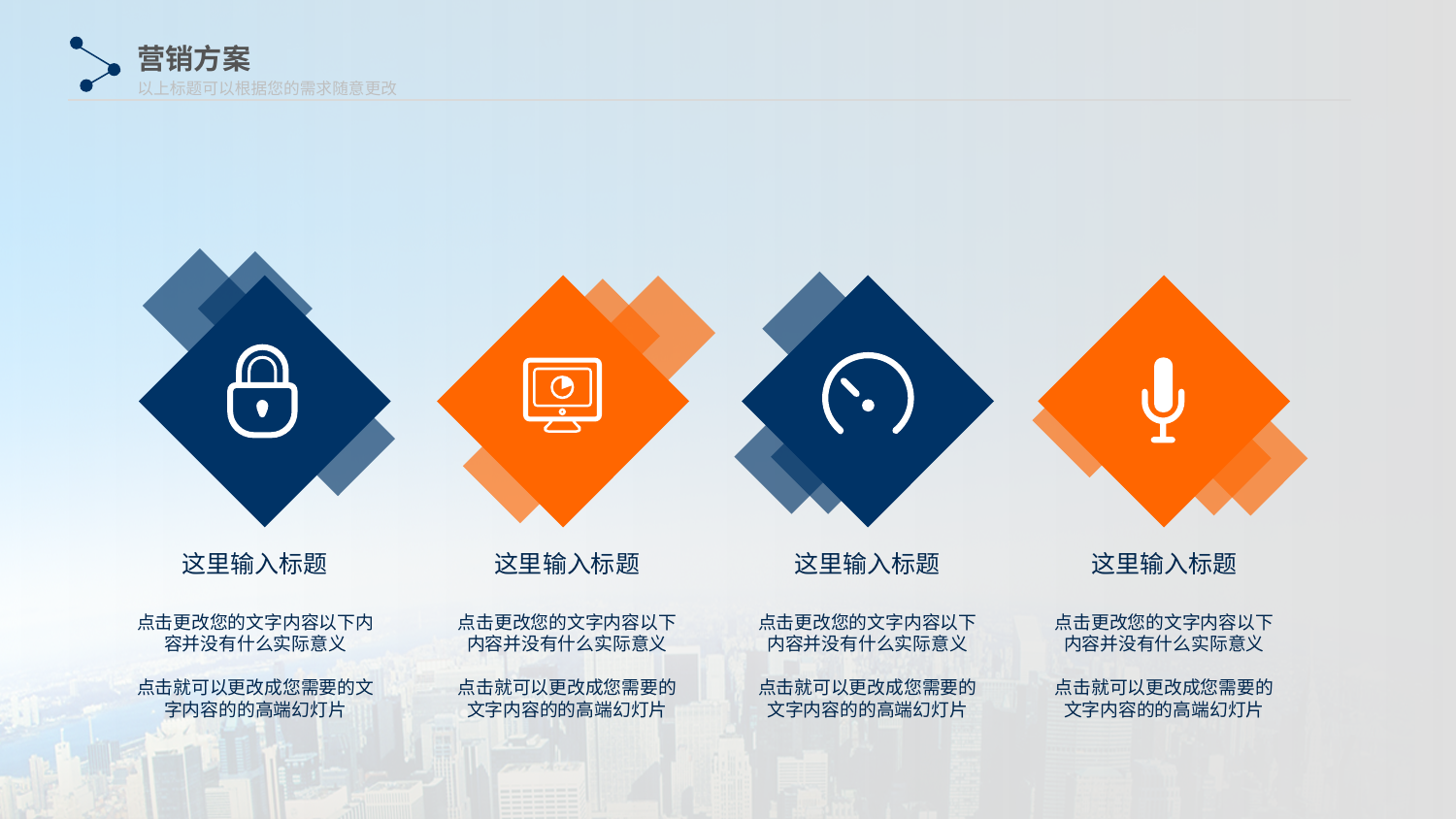

营销方案
以上标题可以根据您的需求随意更改

这里输入标题
这里输入标题
这里输入标题
这里输入标题

点击更改您的文字内容以下内容并没有什么实际意义

点击就可以更改成您需要的文字内容的的高端幻灯片

点击更改您的文字内容以下内容并没有什么实际意义

点击就可以更改成您需要的文字内容的的高端幻灯片

点击更改您的文字内容以下内容并没有什么实际意义

点击就可以更改成您需要的文字内容的的高端幻灯片

点击更改您的文字内容以下内容并没有什么实际意义

点击就可以更改成您需要的文字内容的的高端幻灯片